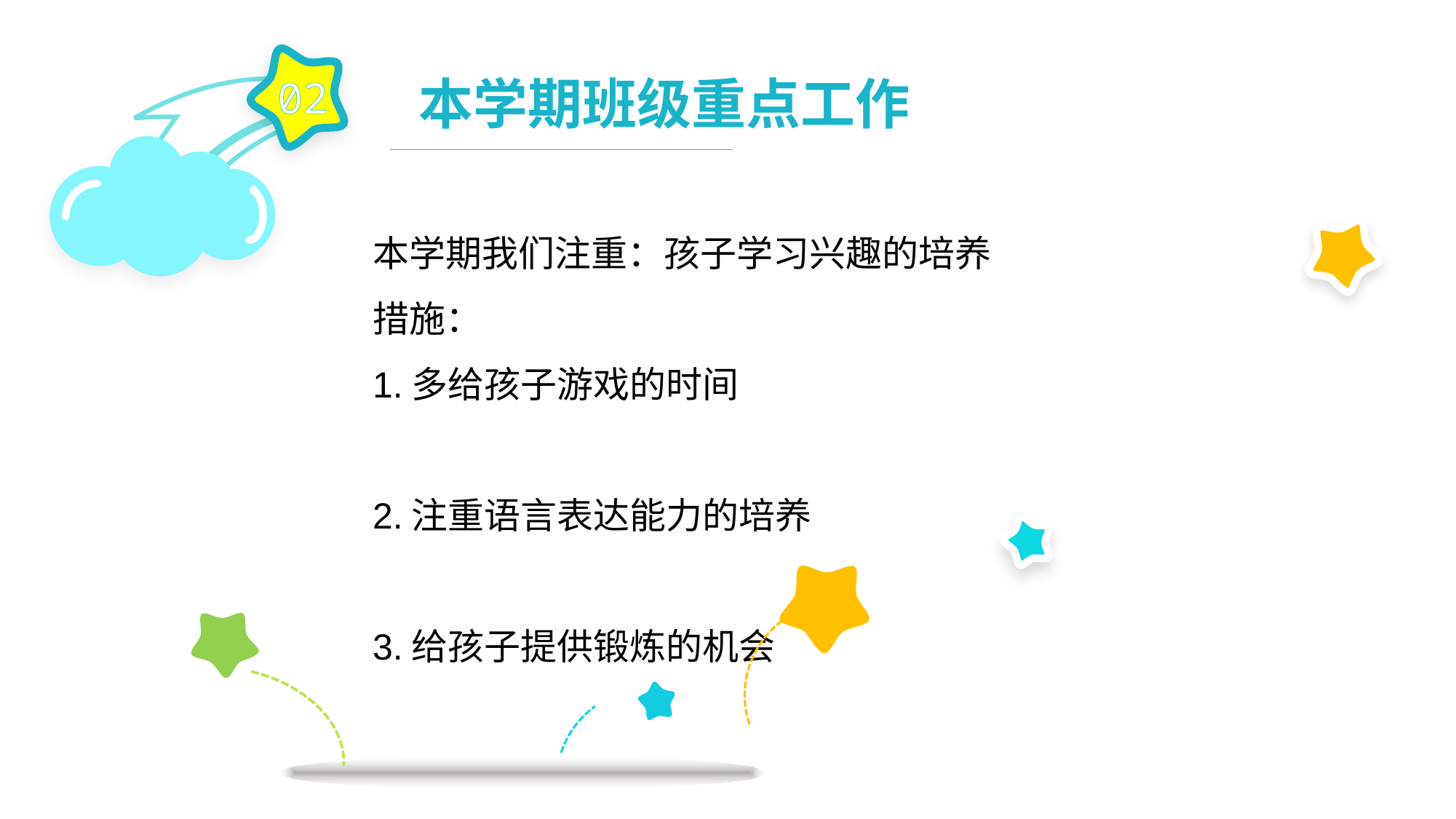

02

本学期班级重点工作

本学期我们注重：孩子学习兴趣的培养
措施：
1.多给孩子游戏的时间

2.注重语言表达能力的培养

3.给孩子提供锻炼的机会